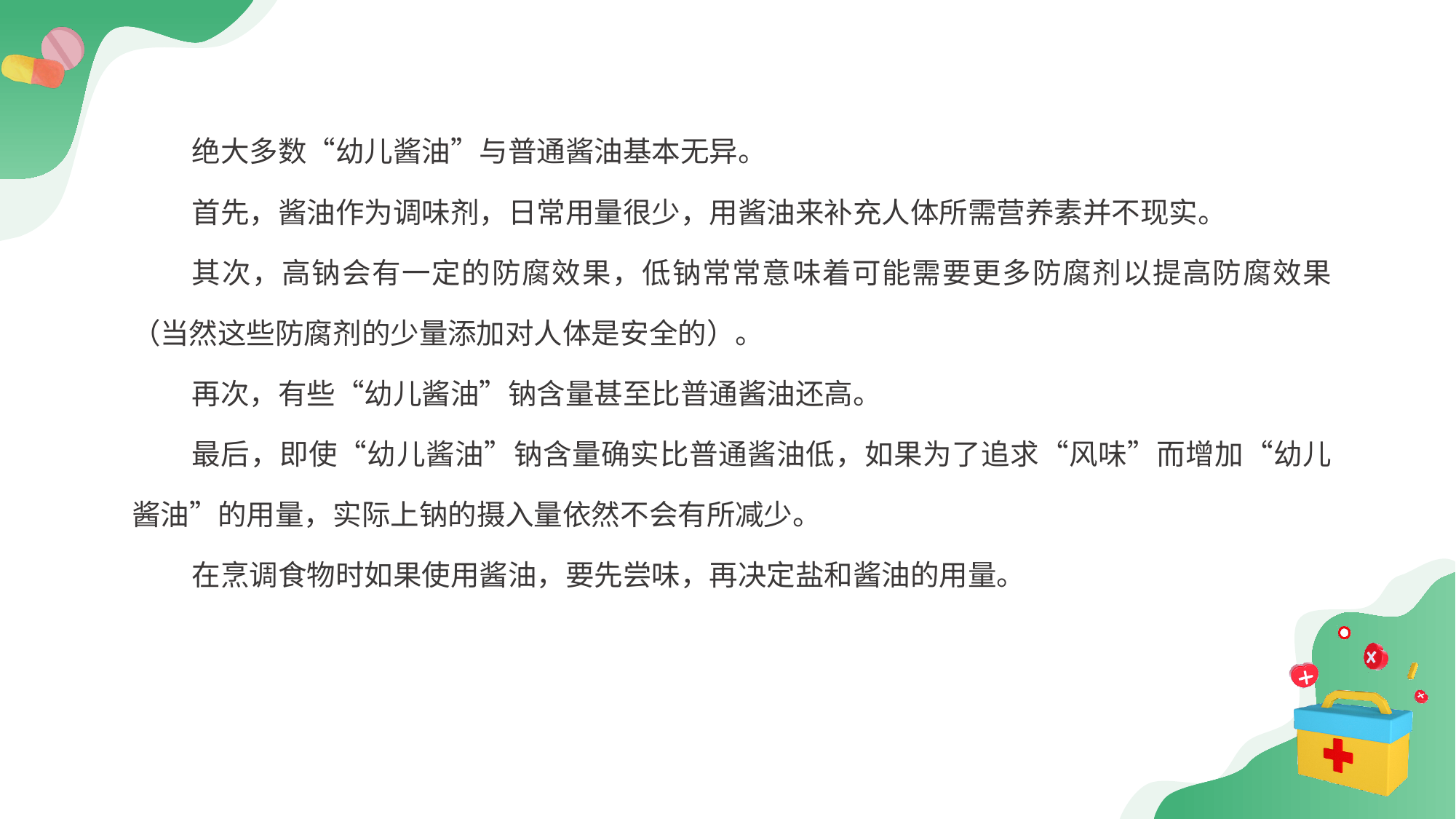

绝大多数“幼儿酱油”与普通酱油基本无异。
首先，酱油作为调味剂，日常用量很少，用酱油来补充人体所需营养素并不现实。
其次，高钠会有一定的防腐效果，低钠常常意味着可能需要更多防腐剂以提高防腐效果（当然这些防腐剂的少量添加对人体是安全的）。
再次，有些“幼儿酱油”钠含量甚至比普通酱油还高。
最后，即使“幼儿酱油”钠含量确实比普通酱油低，如果为了追求“风味”而增加“幼儿酱油”的用量，实际上钠的摄入量依然不会有所减少。
在烹调食物时如果使用酱油，要先尝味，再决定盐和酱油的用量。